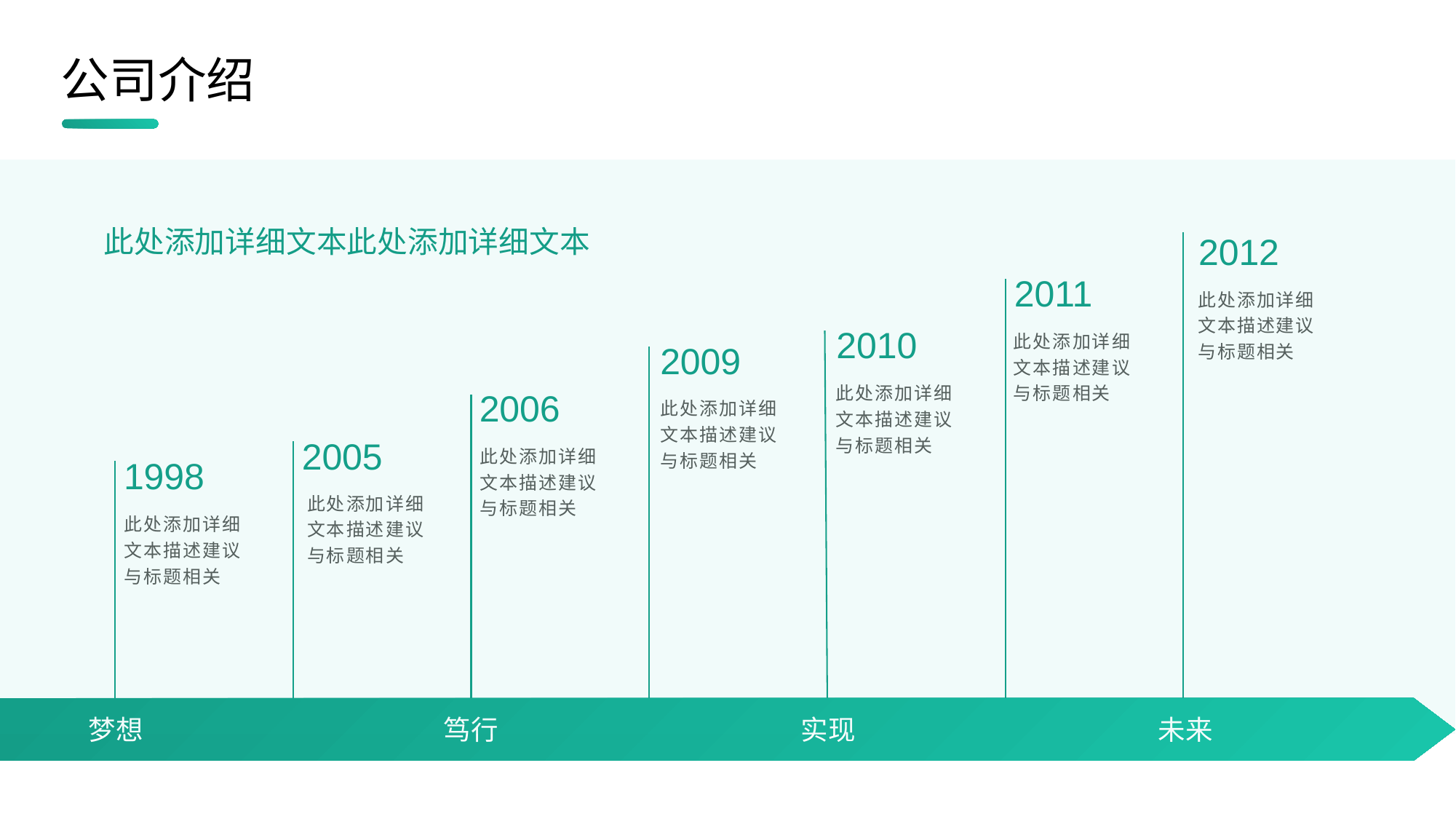

公司介绍

此处添加详细文本此处添加详细文本
2012
2011
此处添加详细文本描述建议与标题相关
2010
此处添加详细文本描述建议与标题相关
2009
此处添加详细文本描述建议与标题相关
2006
此处添加详细文本描述建议与标题相关
2005
此处添加详细文本描述建议与标题相关
1998
此处添加详细文本描述建议与标题相关
此处添加详细文本描述建议与标题相关

梦想
笃行
实现
未来